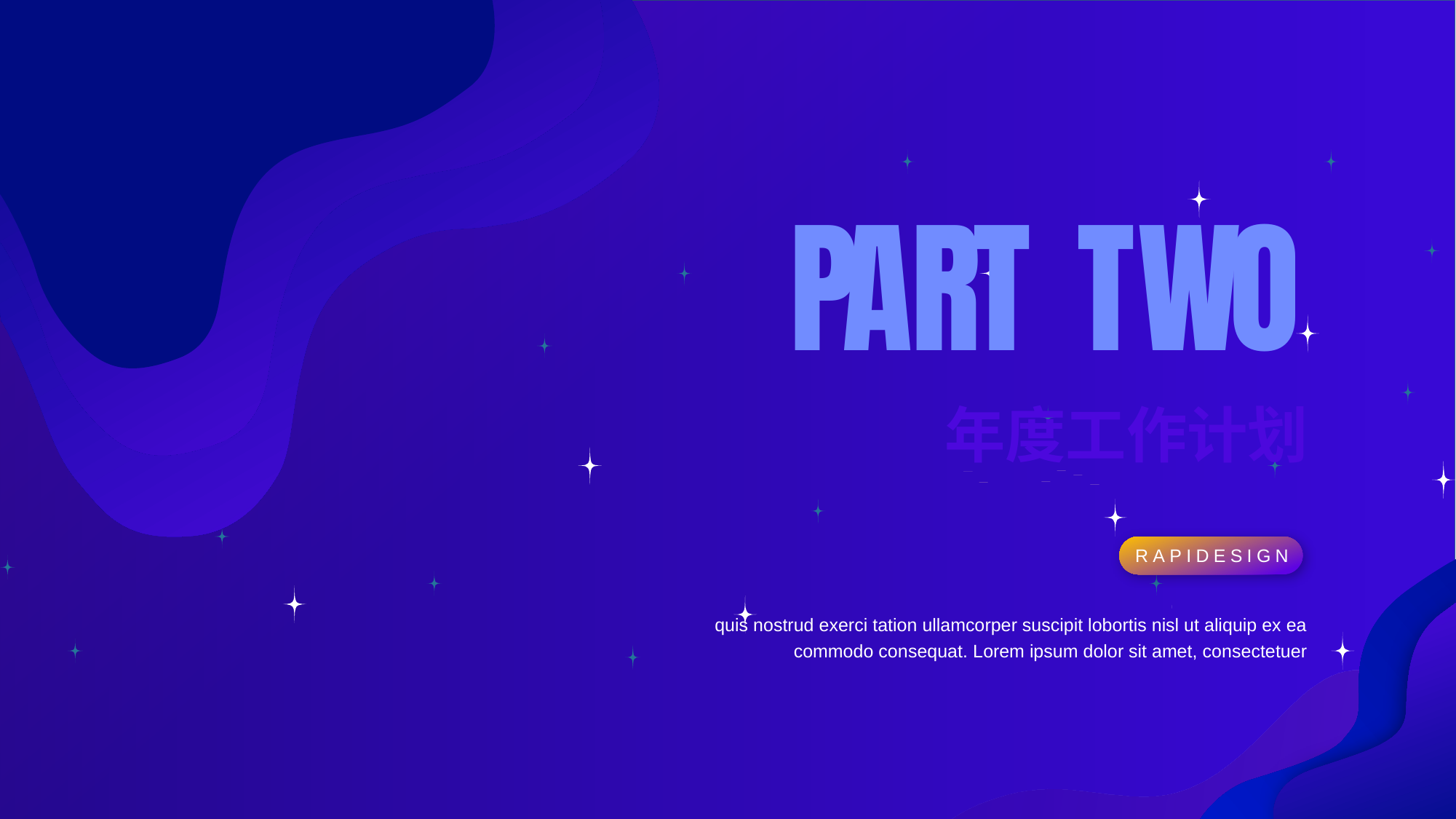

P
A
R
T
T
W
O
年度工作计划

RAPIDESIGN

quis nostrud exerci tation ullamcorper suscipit lobortis nisl ut aliquip ex ea commodo consequat. Lorem ipsum dolor sit amet, consectetuer